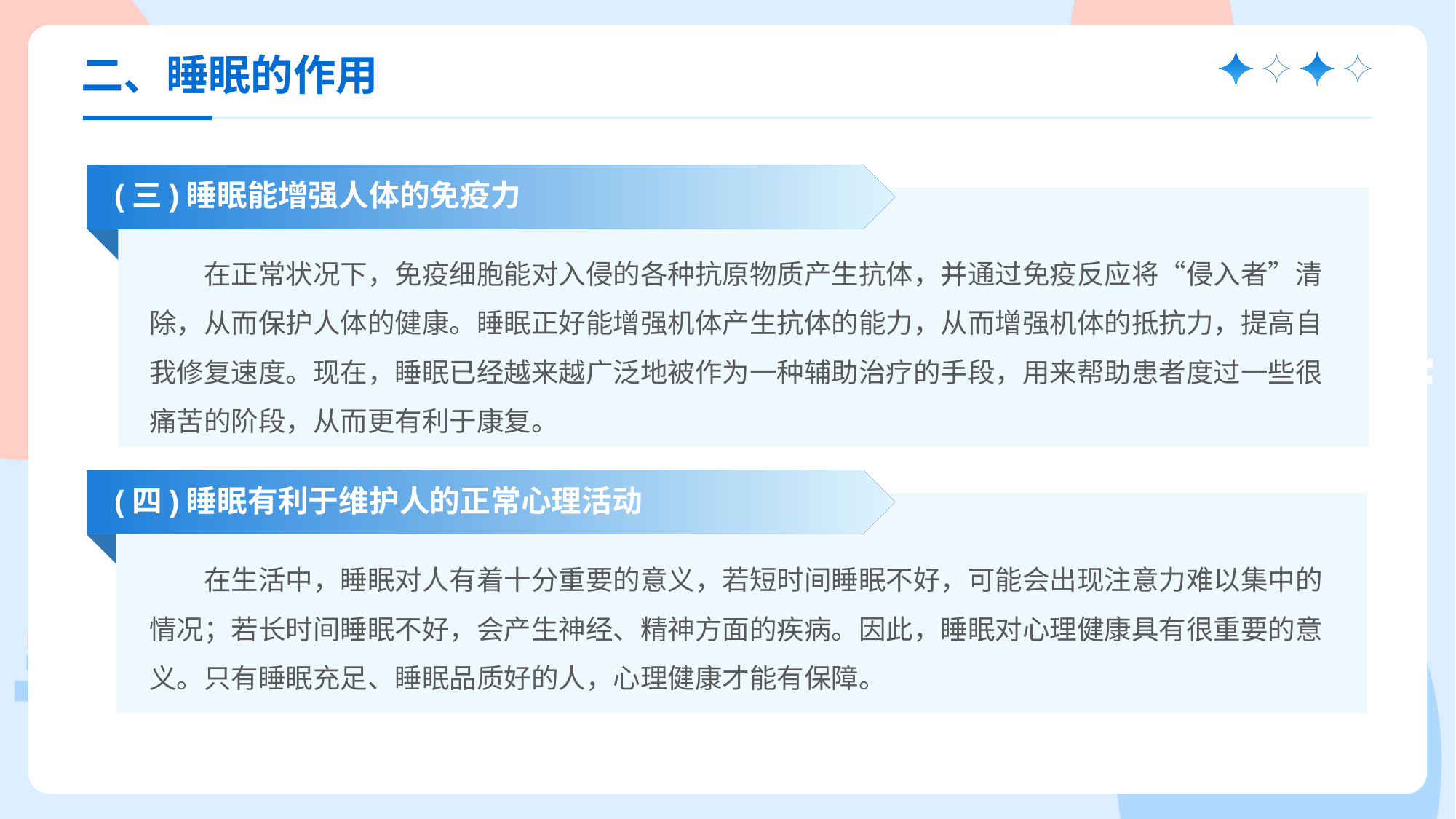

二、睡眠的作用
(三)睡眠能增强人体的免疫力

在正常状况下，免疫细胞能对入侵的各种抗原物质产生抗体，并通过免疫反应将“侵入者”清除，从而保护人体的健康。睡眠正好能增强机体产生抗体的能力，从而增强机体的抵抗力，提高自我修复速度。现在，睡眠已经越来越广泛地被作为一种辅助治疗的手段，用来帮助患者度过一些很痛苦的阶段，从而更有利于康复。
(四)睡眠有利于维护人的正常心理活动

在生活中，睡眠对人有着十分重要的意义，若短时间睡眠不好，可能会出现注意力难以集中的情况；若长时间睡眠不好，会产生神经、精神方面的疾病。因此，睡眠对心理健康具有很重要的意义。只有睡眠充足、睡眠品质好的人，心理健康才能有保障。